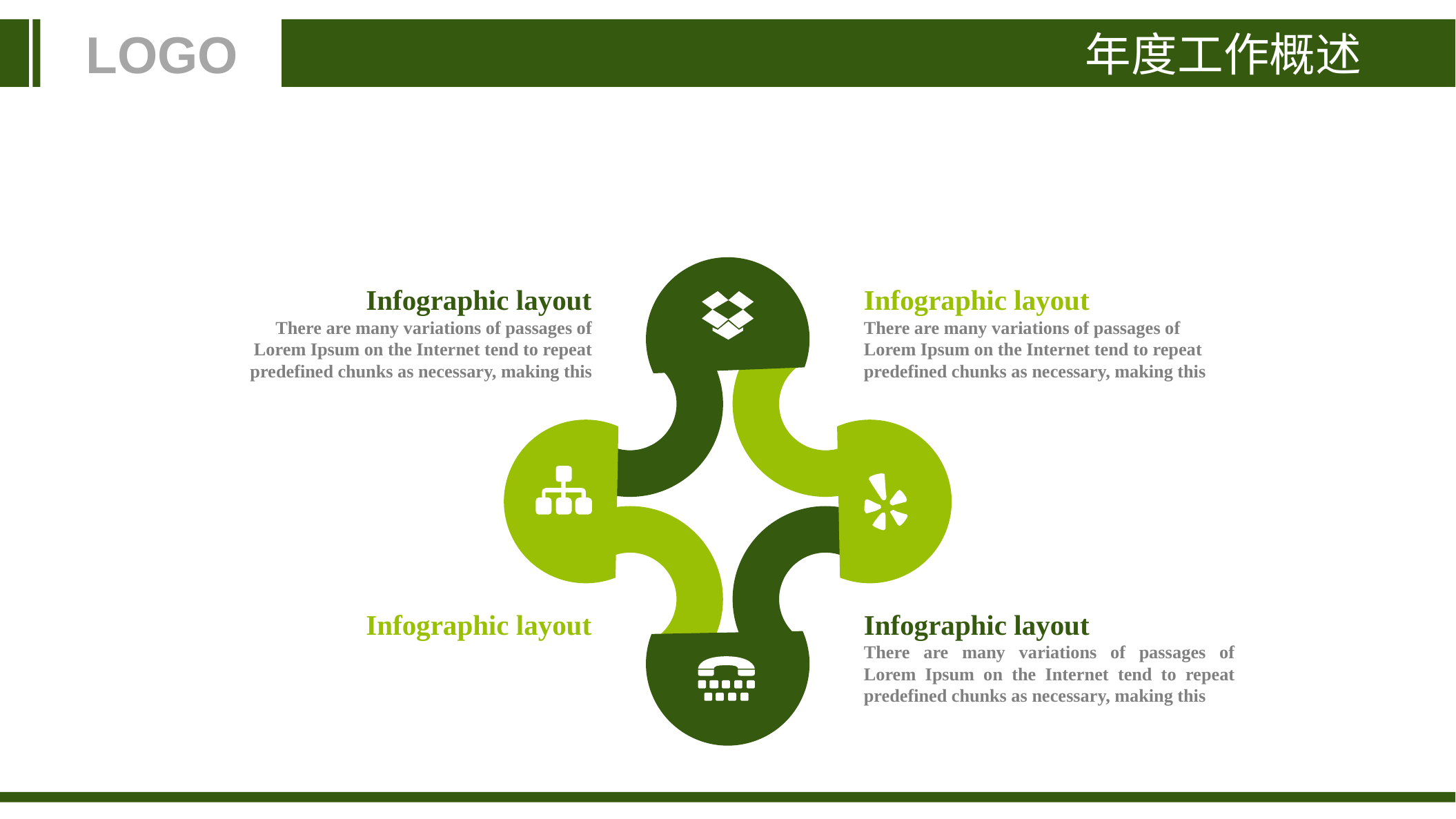

年度工作概述
LOGO

Infographic layout
There are many variations of passages of Lorem Ipsum on the Internet tend to repeat predefined chunks as necessary, making this
Infographic layout
There are many variations of passages of Lorem Ipsum on the Internet tend to repeat predefined chunks as necessary, making this

Infographic layout
Infographic layout
There are many variations of passages of Lorem Ipsum on the Internet tend to repeat predefined chunks as necessary, making this